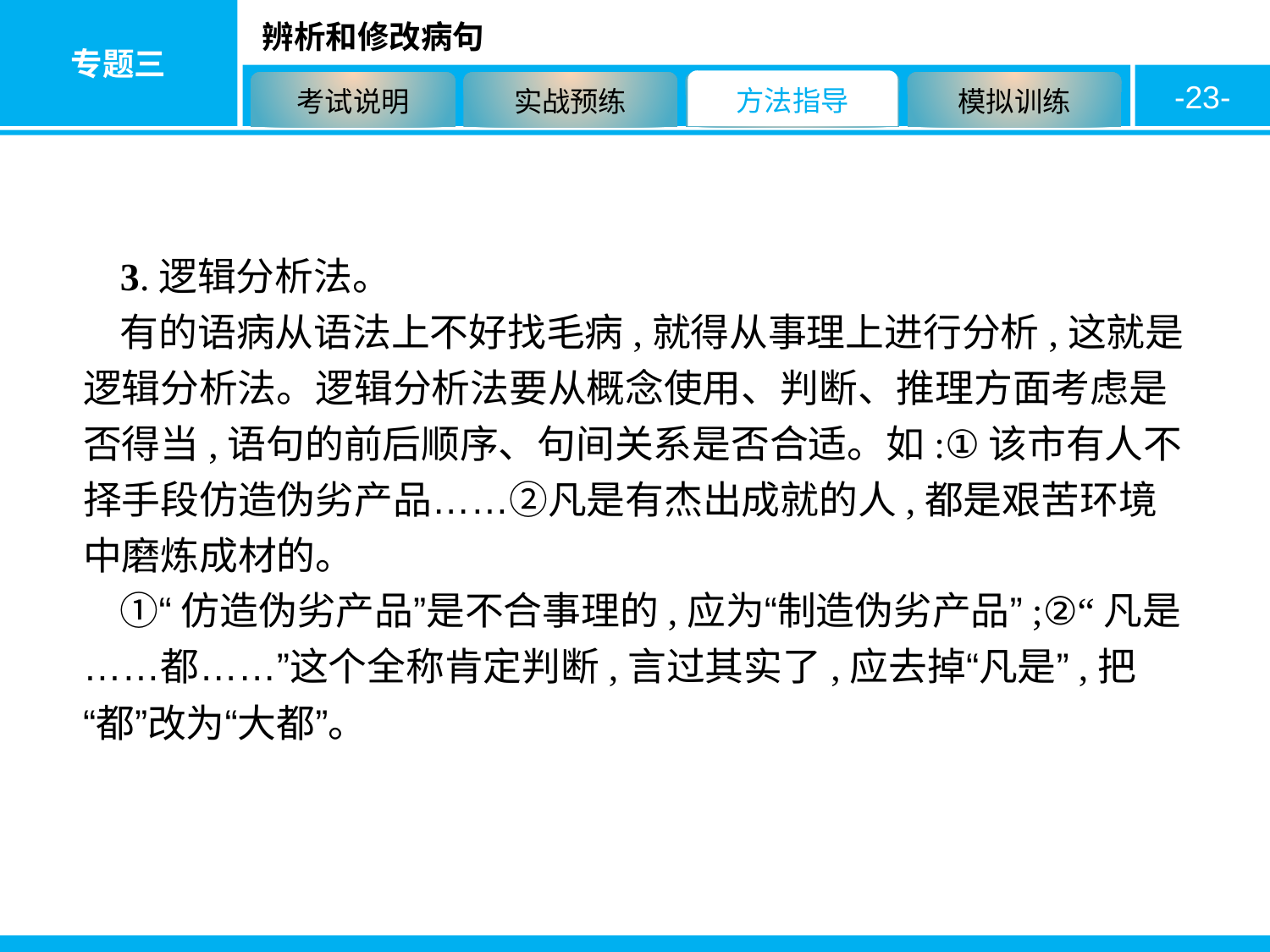

-23-
3.逻辑分析法。
有的语病从语法上不好找毛病,就得从事理上进行分析,这就是逻辑分析法。逻辑分析法要从概念使用、判断、推理方面考虑是否得当,语句的前后顺序、句间关系是否合适。如:①该市有人不择手段仿造伪劣产品……②凡是有杰出成就的人,都是艰苦环境中磨炼成材的。
①“仿造伪劣产品”是不合事理的,应为“制造伪劣产品”;②“凡是……都……”这个全称肯定判断,言过其实了,应去掉“凡是”,把“都”改为“大都”。